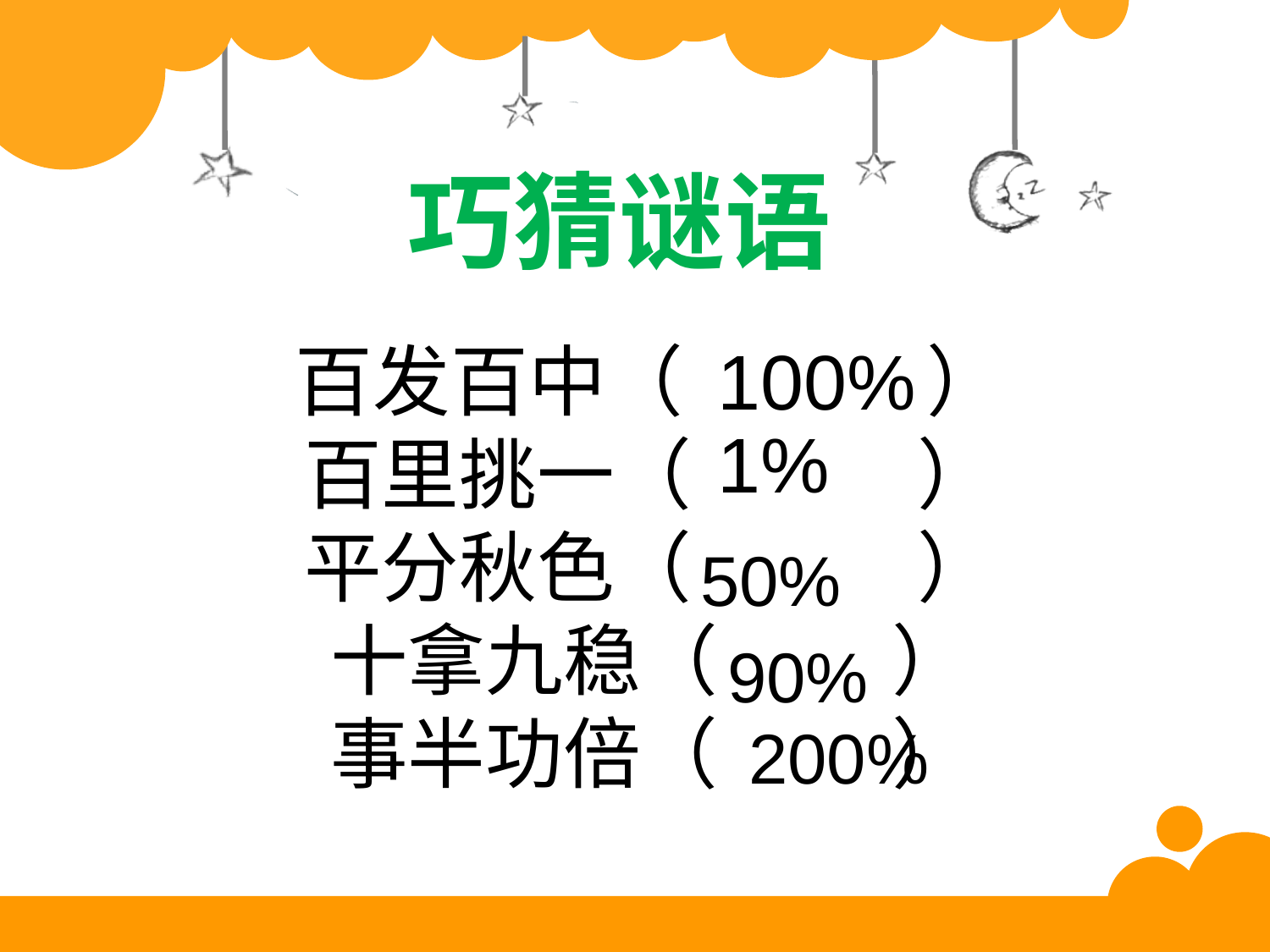

巧猜谜语
百发百中（              ）
百里挑一（             ）
平分秋色（             ）
十拿九稳（          ）
事半功倍（          ）
100%

1%

50%
90%

200%